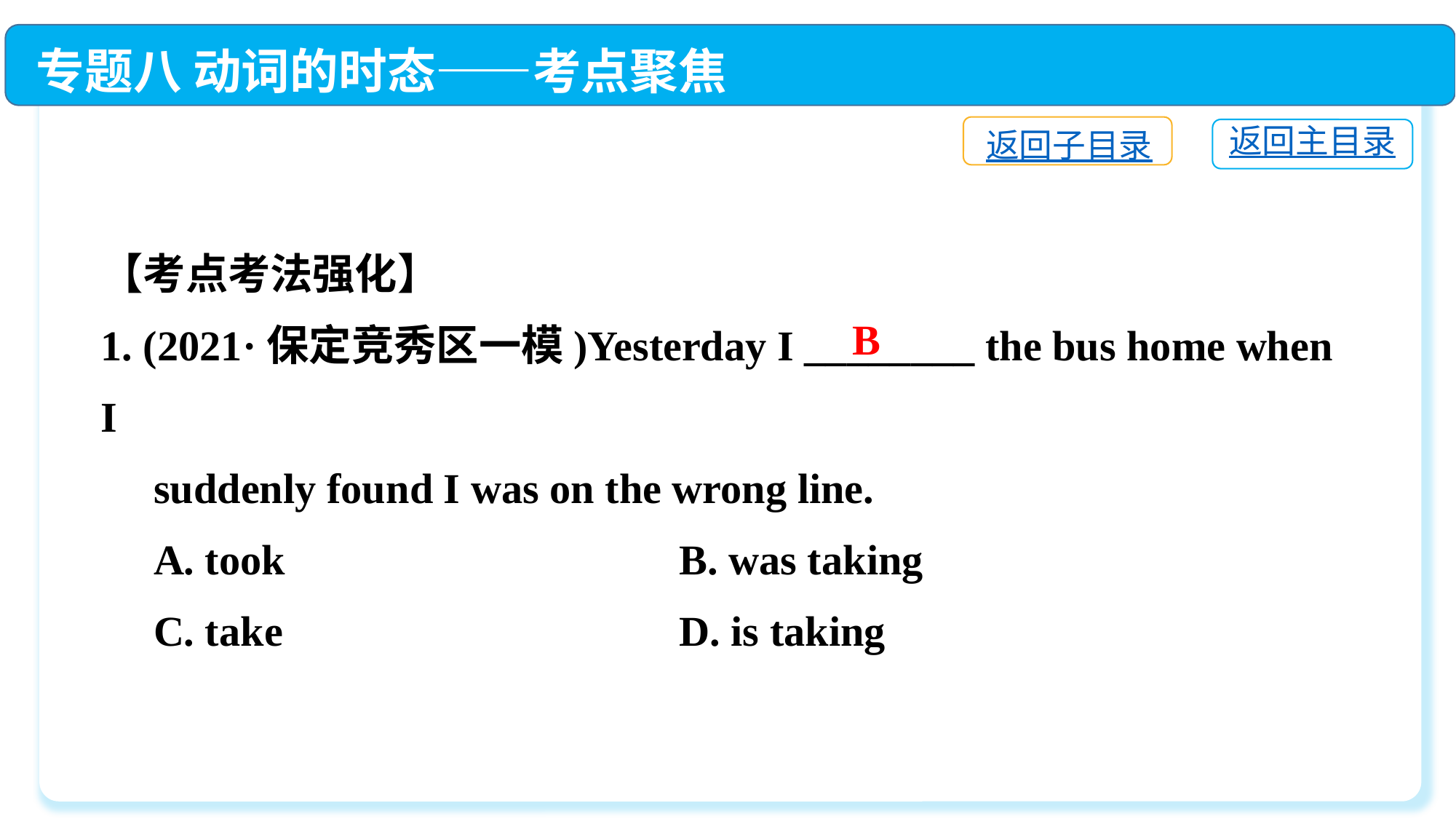

专题八 动词的时态——考点聚焦

返回子目录
返回主目录

【考点考法强化】
1. (2021·保定竞秀区一模)Yesterday I ________ the bus home when I
     suddenly found I was on the wrong line.
     A. took　 	                         B. was taking
     C. take　 	                         D. is taking

B